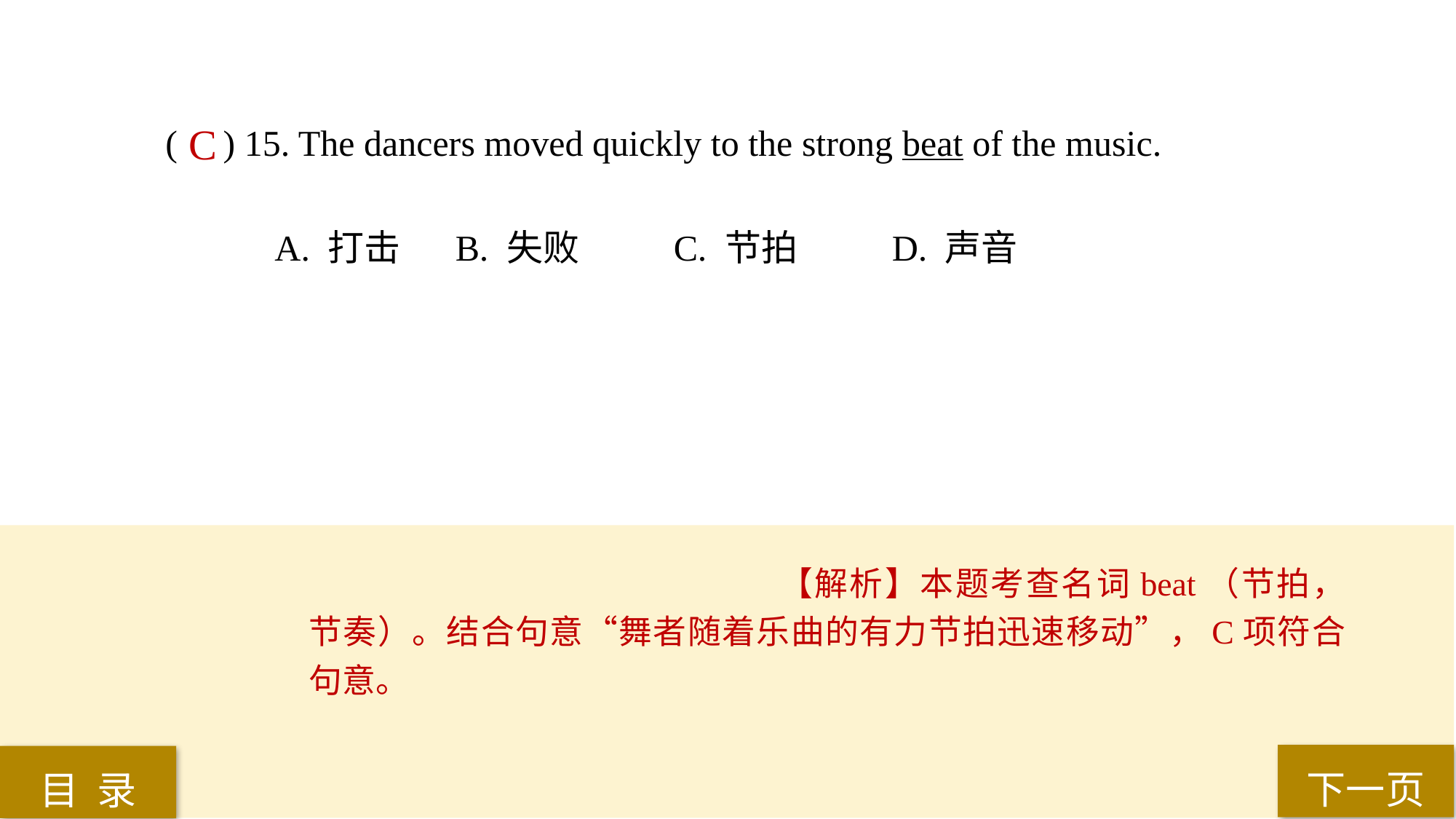

(     ) 15. The dancers moved quickly to the strong beat of the music.

A. 打击	 B. 失败	 C. 节拍	 D. 声音
C
【解析】本题考查名词beat（节拍，节奏）。结合句意“舞者随着乐曲的有力节拍迅速移动”，C项符合句意。